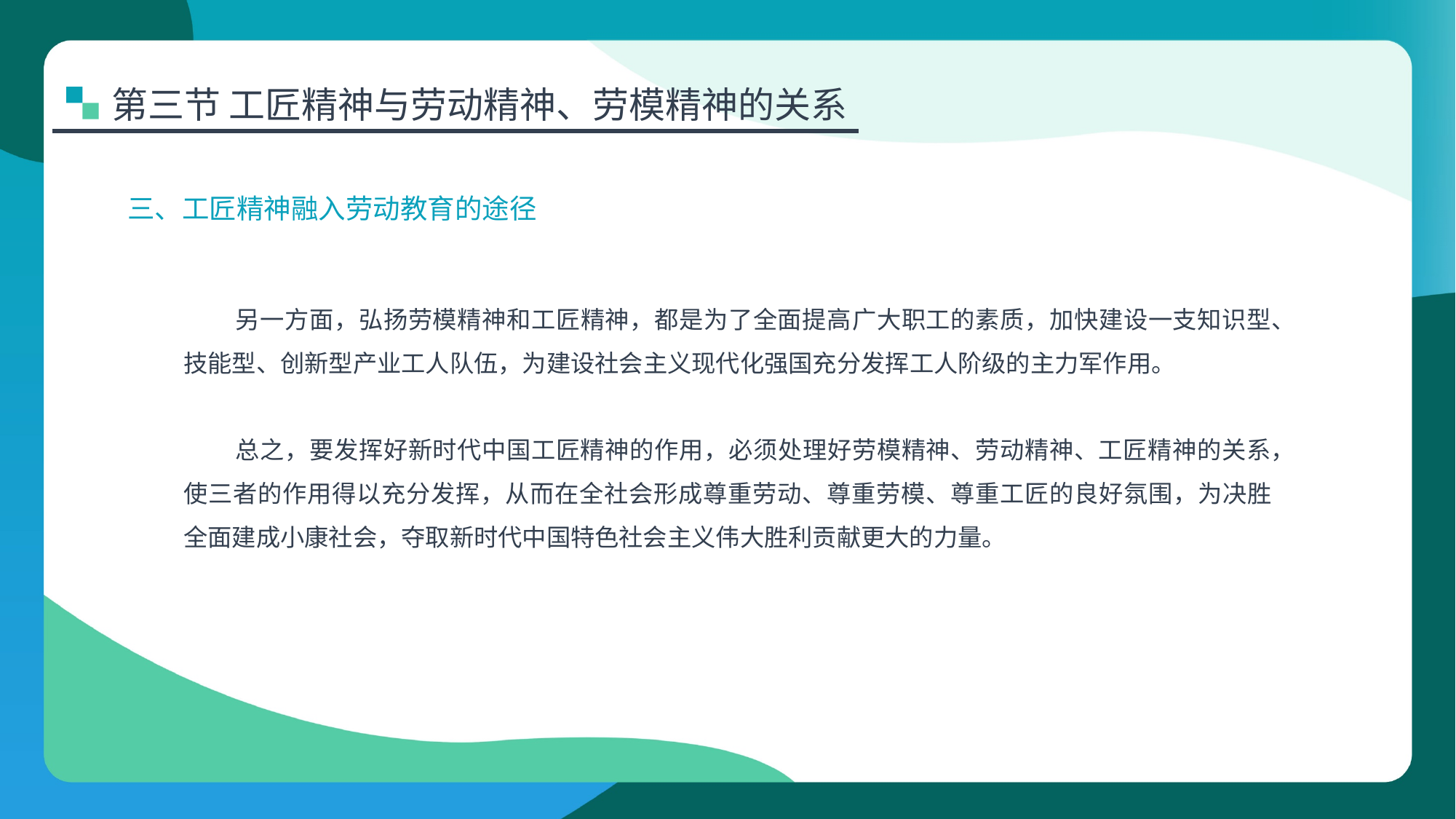

第三节 工匠精神与劳动精神、劳模精神的关系

三、工匠精神融入劳动教育的途径
另一方面，弘扬劳模精神和工匠精神，都是为了全面提高广大职工的素质，加快建设一支知识型、技能型、创新型产业工人队伍，为建设社会主义现代化强国充分发挥工人阶级的主力军作用。

总之，要发挥好新时代中国工匠精神的作用，必须处理好劳模精神、劳动精神、工匠精神的关系，使三者的作用得以充分发挥，从而在全社会形成尊重劳动、尊重劳模、尊重工匠的良好氛围，为决胜全面建成小康社会，夺取新时代中国特色社会主义伟大胜利贡献更大的力量。